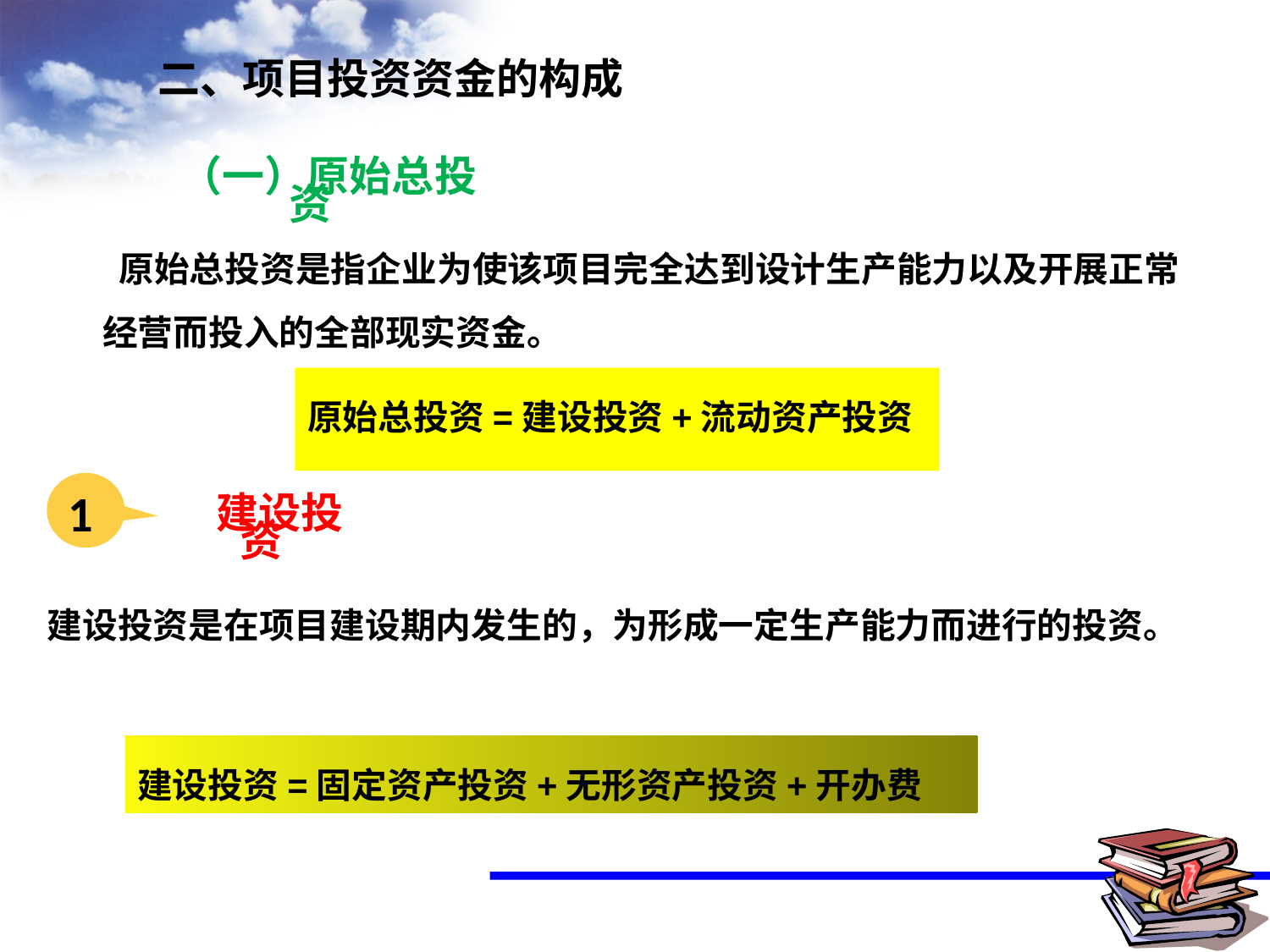

二、项目投资资金的构成
（一）原始总投资
 原始总投资是指企业为使该项目完全达到设计生产能力以及开展正常经营而投入的全部现实资金。
原始总投资=建设投资+流动资产投资

1
建设投资
建设投资是在项目建设期内发生的，为形成一定生产能力而进行的投资。

建设投资=固定资产投资+无形资产投资+开办费